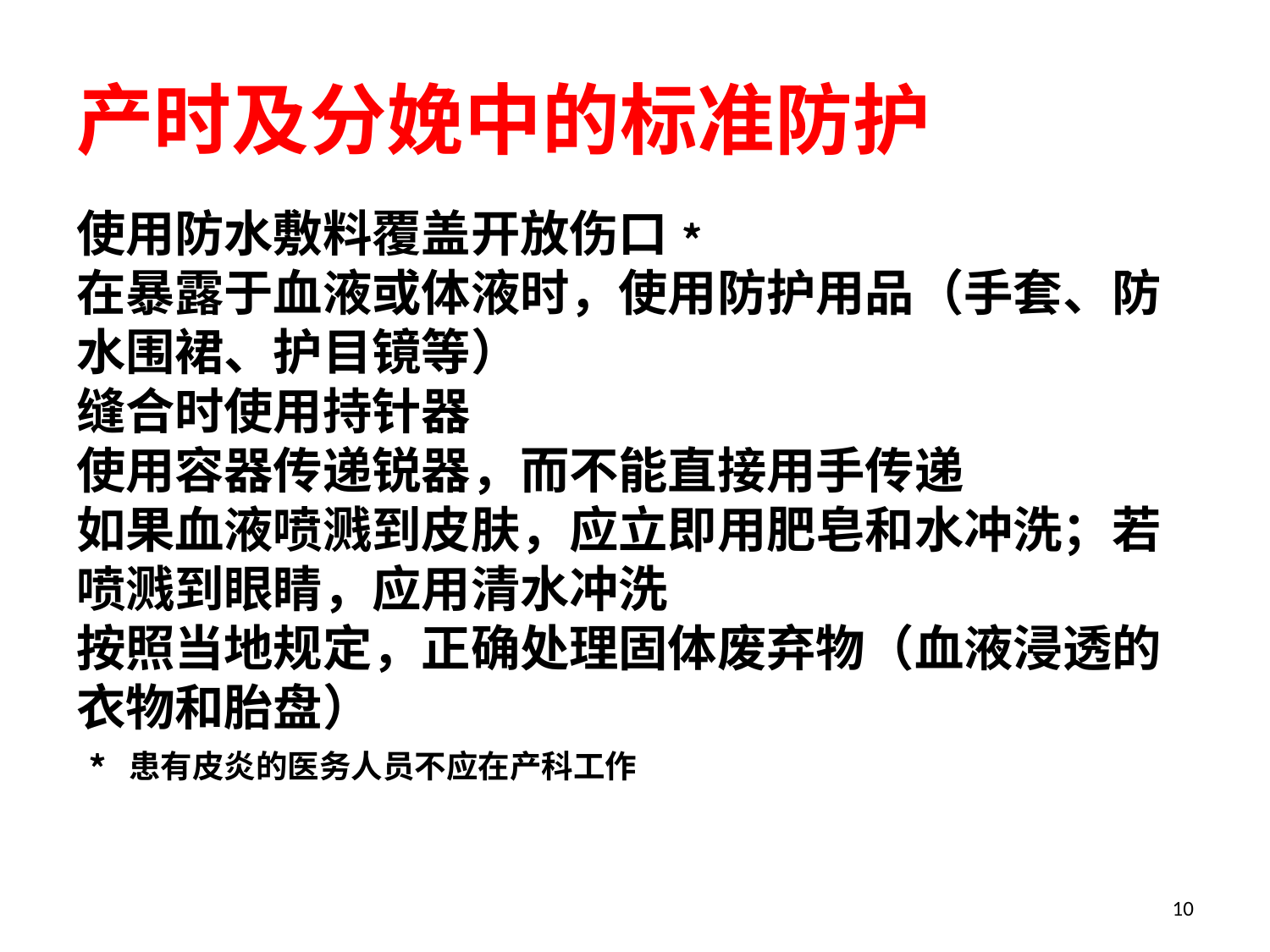

产时及分娩中的标准防护
使用防水敷料覆盖开放伤口﹡
在暴露于血液或体液时，使用防护用品（手套、防水围裙、护目镜等）
缝合时使用持针器
使用容器传递锐器，而不能直接用手传递
如果血液喷溅到皮肤，应立即用肥皂和水冲洗；若喷溅到眼睛，应用清水冲洗
按照当地规定，正确处理固体废弃物（血液浸透的衣物和胎盘）
﹡患有皮炎的医务人员不应在产科工作
10